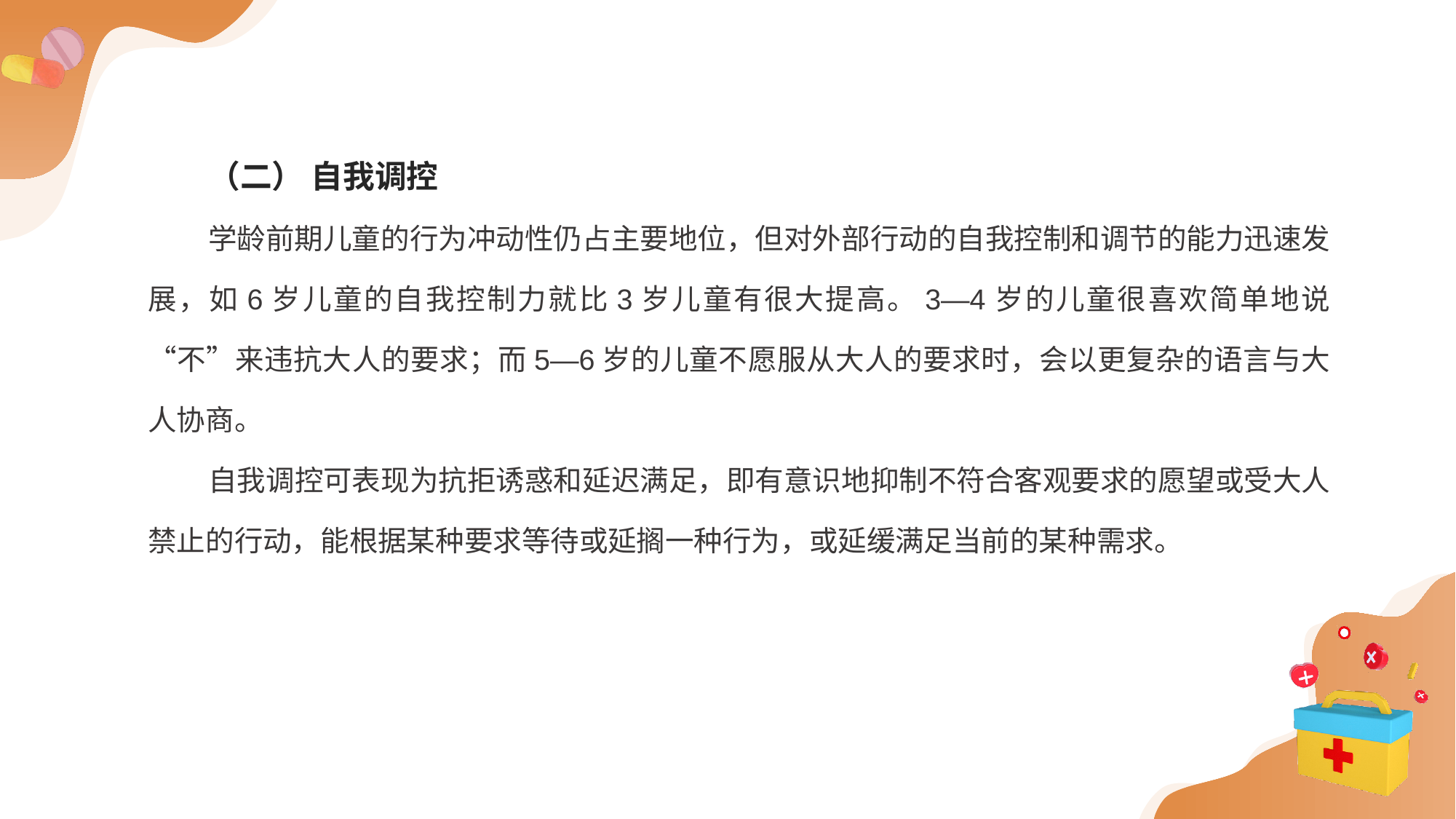

（二） 自我调控
学龄前期儿童的行为冲动性仍占主要地位，但对外部行动的自我控制和调节的能力迅速发展，如6岁儿童的自我控制力就比3岁儿童有很大提高。3—4岁的儿童很喜欢简单地说“不”来违抗大人的要求；而5—6岁的儿童不愿服从大人的要求时，会以更复杂的语言与大人协商。
自我调控可表现为抗拒诱惑和延迟满足，即有意识地抑制不符合客观要求的愿望或受大人禁止的行动，能根据某种要求等待或延搁一种行为，或延缓满足当前的某种需求。